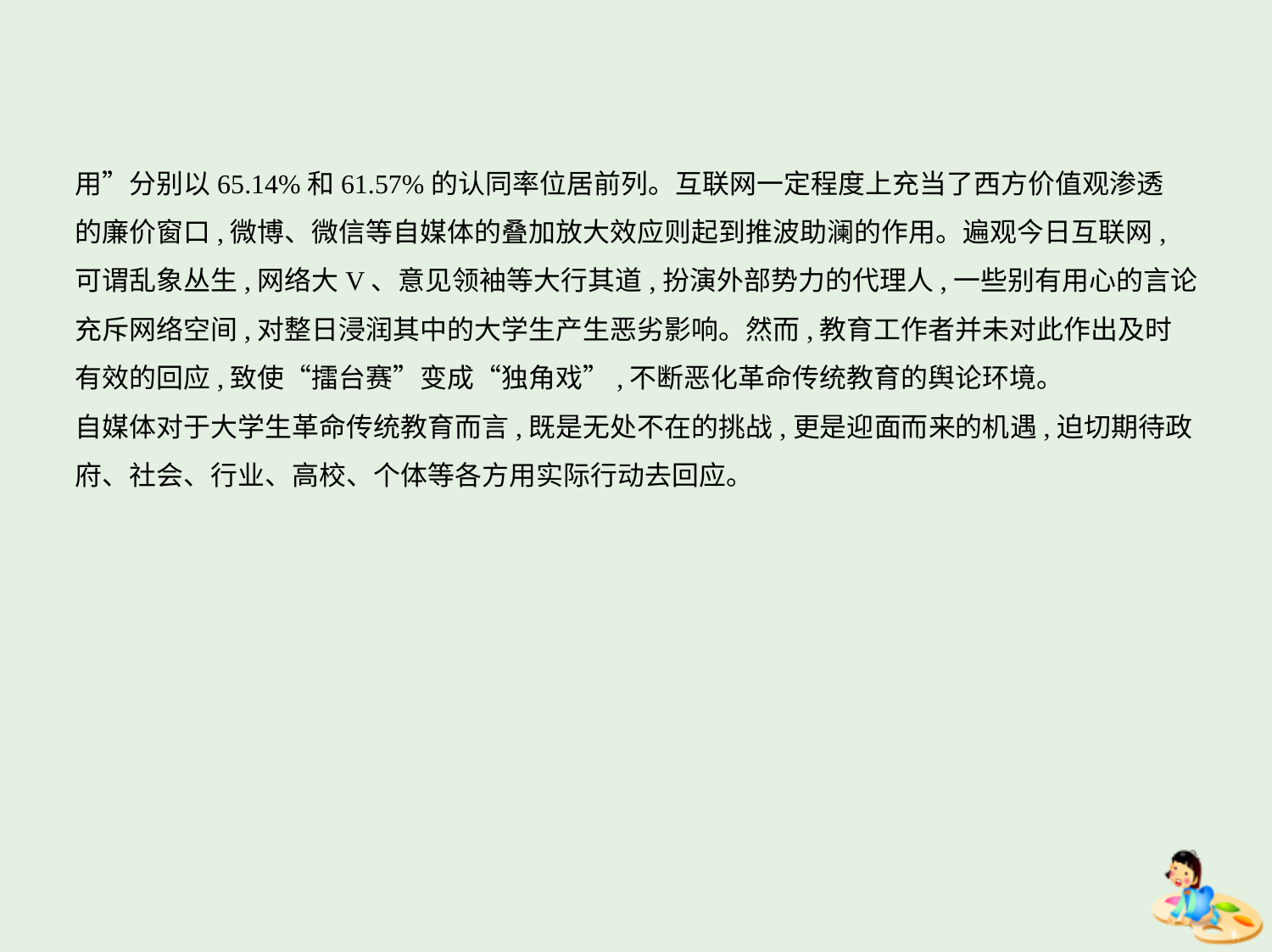

用”分别以65.14%和61.57%的认同率位居前列。互联网一定程度上充当了西方价值观渗透
的廉价窗口,微博、微信等自媒体的叠加放大效应则起到推波助澜的作用。遍观今日互联网,
可谓乱象丛生,网络大V、意见领袖等大行其道,扮演外部势力的代理人,一些别有用心的言论
充斥网络空间,对整日浸润其中的大学生产生恶劣影响。然而,教育工作者并未对此作出及时
有效的回应,致使“擂台赛”变成“独角戏”,不断恶化革命传统教育的舆论环境。
自媒体对于大学生革命传统教育而言,既是无处不在的挑战,更是迎面而来的机遇,迫切期待政
府、社会、行业、高校、个体等各方用实际行动去回应。